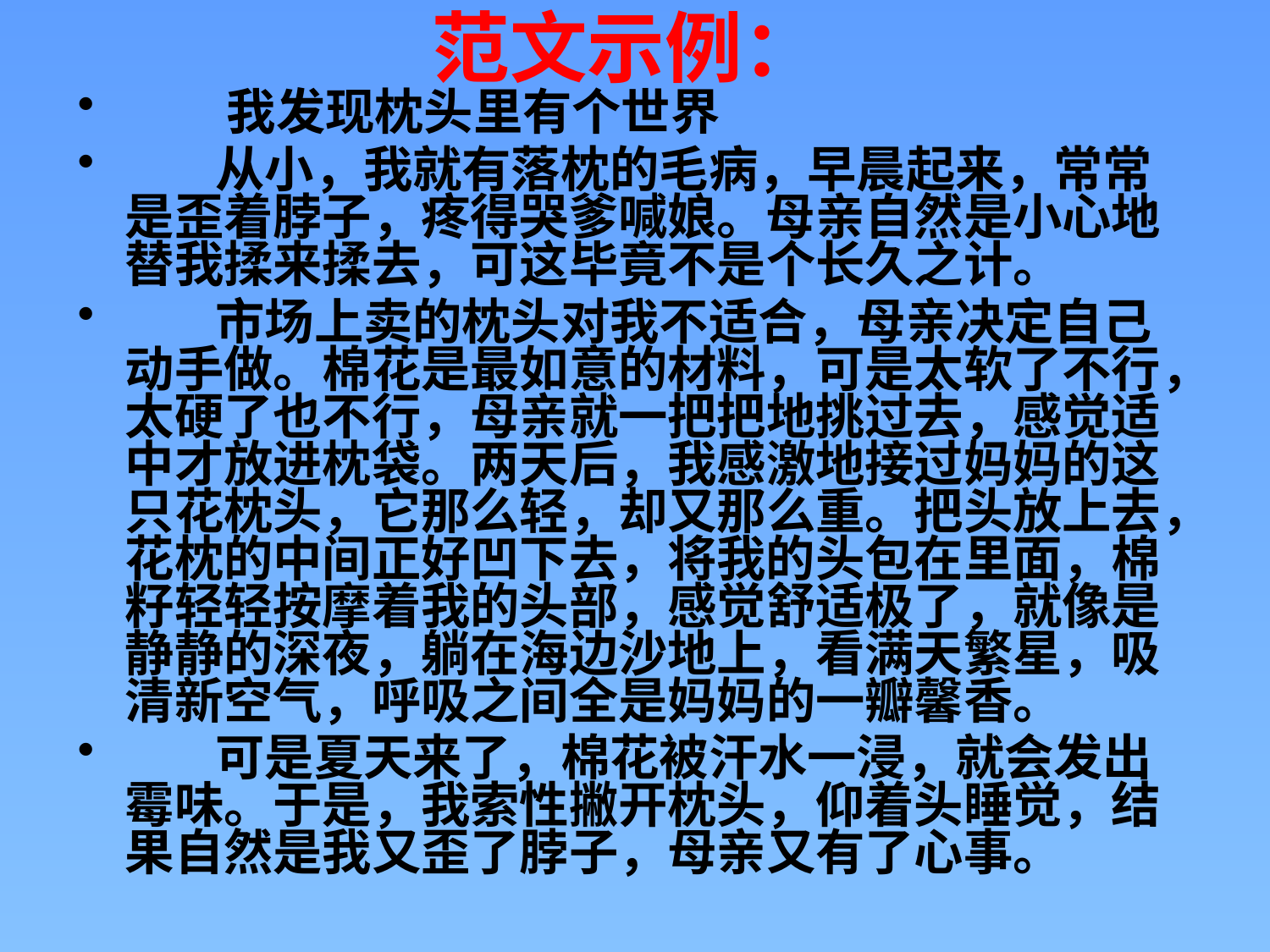

# 范文示例：
        我发现枕头里有个世界
       从小，我就有落枕的毛病，早晨起来，常常是歪着脖子，疼得哭爹喊娘。母亲自然是小心地替我揉来揉去，可这毕竟不是个长久之计。
       市场上卖的枕头对我不适合，母亲决定自己动手做。棉花是最如意的材料，可是太软了不行，太硬了也不行，母亲就一把把地挑过去，感觉适中才放进枕袋。两天后，我感激地接过妈妈的这只花枕头，它那么轻，却又那么重。把头放上去，花枕的中间正好凹下去，将我的头包在里面，棉籽轻轻按摩着我的头部，感觉舒适极了，就像是静静的深夜，躺在海边沙地上，看满天繁星，吸清新空气，呼吸之间全是妈妈的一瓣馨香。
       可是夏天来了，棉花被汗水一浸，就会发出霉味。于是，我索性撇开枕头，仰着头睡觉，结果自然是我又歪了脖子，母亲又有了心事。